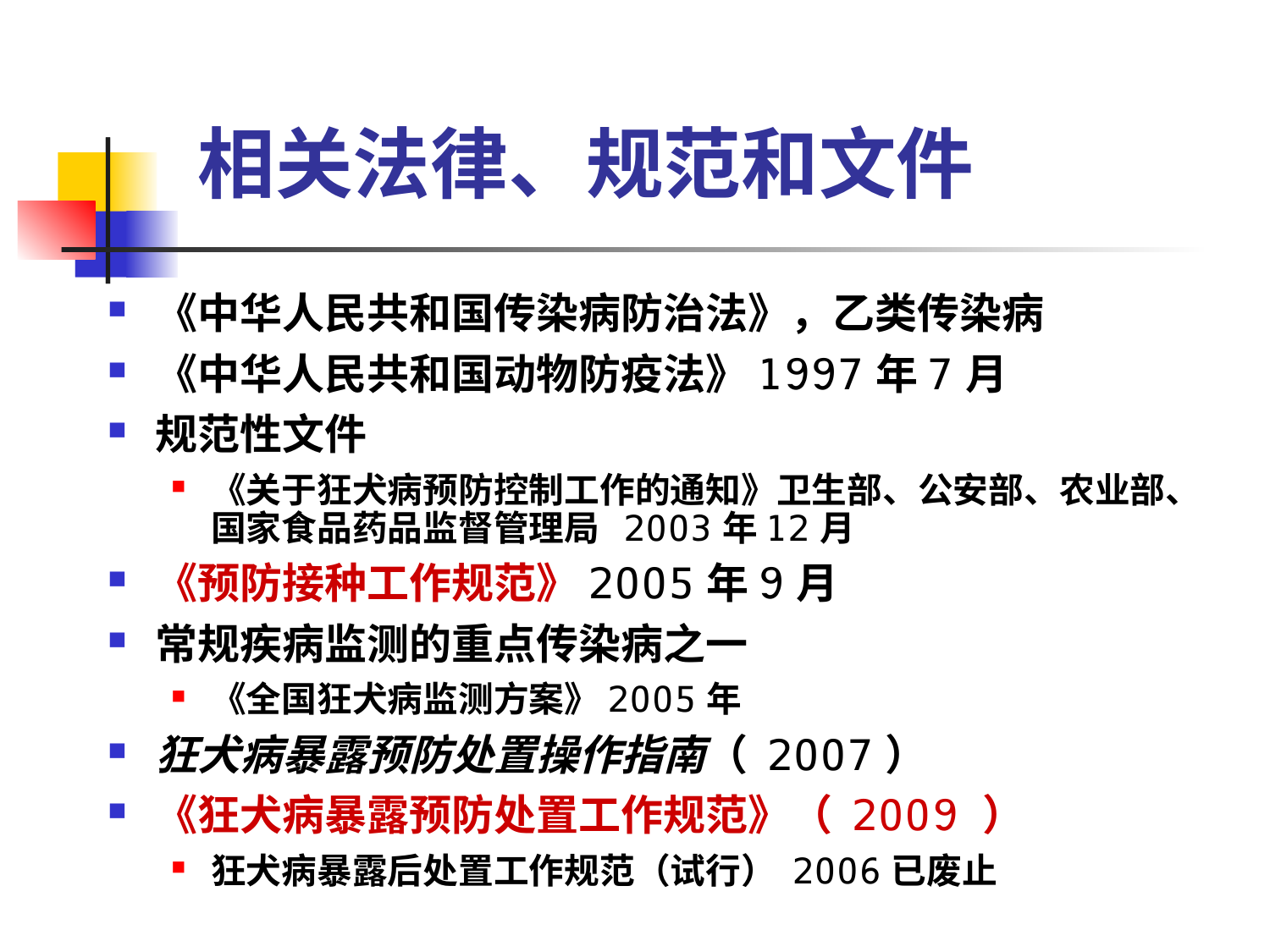

# 相关法律、规范和文件
《中华人民共和国传染病防治法》，乙类传染病
《中华人民共和国动物防疫法》1997年7月
规范性文件
《关于狂犬病预防控制工作的通知》卫生部、公安部、农业部、国家食品药品监督管理局  2003年12月
《预防接种工作规范》2005年9月
常规疾病监测的重点传染病之一
《全国狂犬病监测方案》2005年
狂犬病暴露预防处置操作指南（ 2007）
《狂犬病暴露预防处置工作规范》（ 2009 ）
狂犬病暴露后处置工作规范（试行） 2006已废止